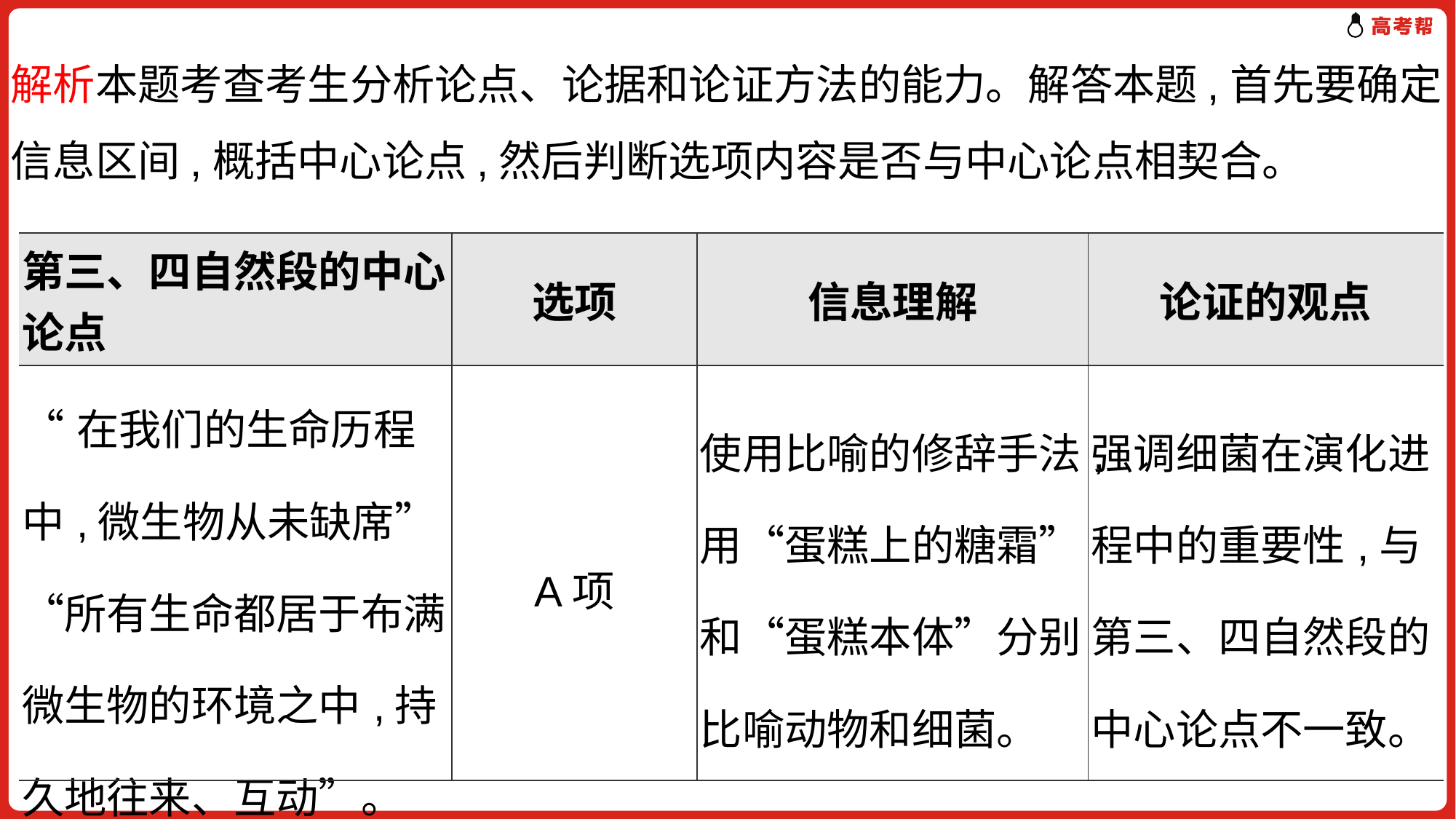

解析本题考查考生分析论点、论据和论证方法的能力。解答本题,首先要确定信息区间,概括中心论点,然后判断选项内容是否与中心论点相契合。
| 第三、四自然段的中心论点 | 选项 | 信息理解 | 论证的观点 |
| --- | --- | --- | --- |
| “在我们的生命历程中,微生物从未缺席”“所有生命都居于布满微生物的环境之中,持久地往来、互动”。 | A项 | 使用比喻的修辞手法,用“蛋糕上的糖霜”和“蛋糕本体”分别比喻动物和细菌。 | 强调细菌在演化进程中的重要性,与第三、四自然段的中心论点不一致。 |